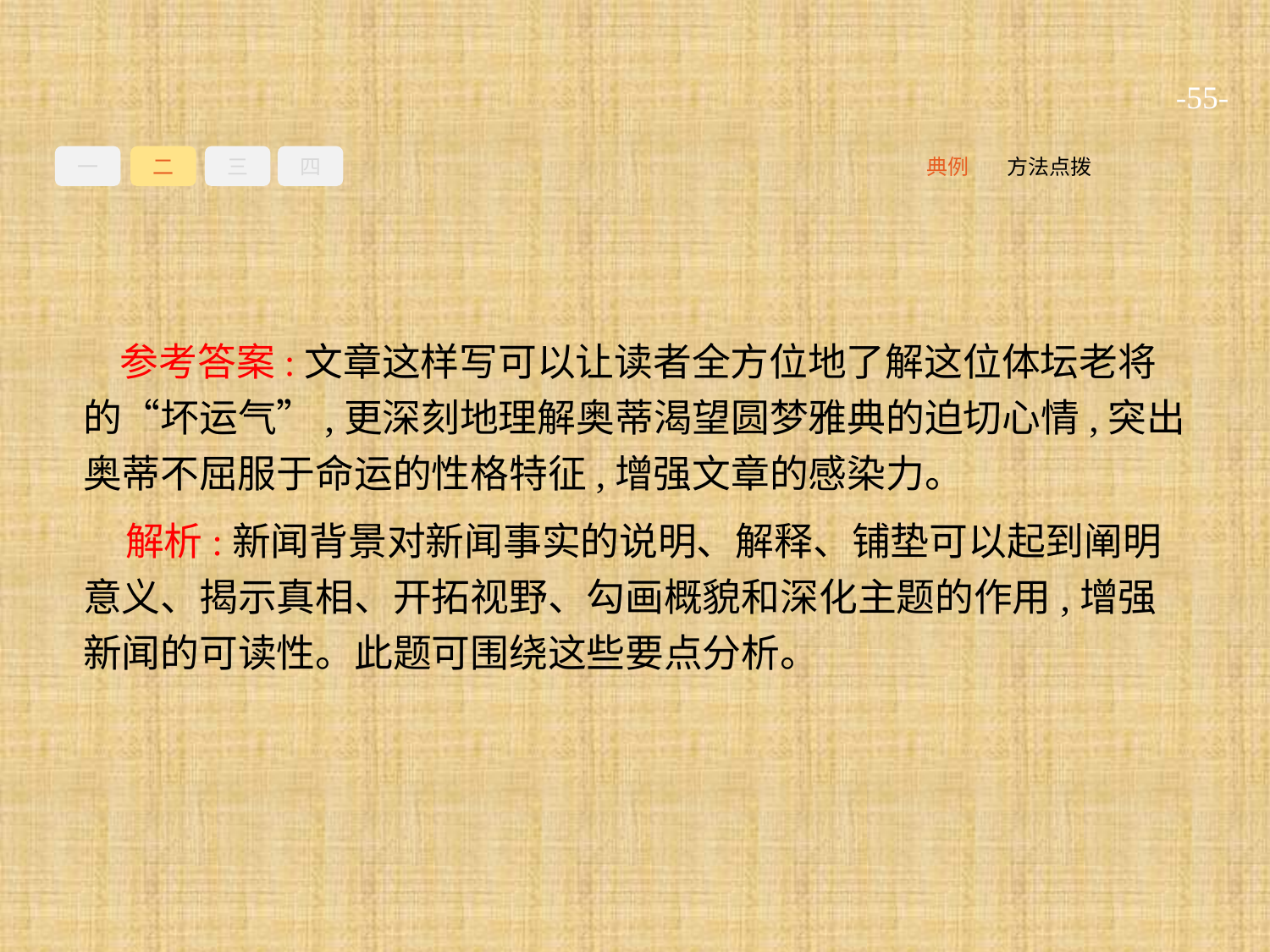

-55-
一
二
三
四
方法点拨
典例
参考答案:文章这样写可以让读者全方位地了解这位体坛老将的“坏运气”,更深刻地理解奥蒂渴望圆梦雅典的迫切心情,突出奥蒂不屈服于命运的性格特征,增强文章的感染力。
解析:新闻背景对新闻事实的说明、解释、铺垫可以起到阐明意义、揭示真相、开拓视野、勾画概貌和深化主题的作用,增强新闻的可读性。此题可围绕这些要点分析。